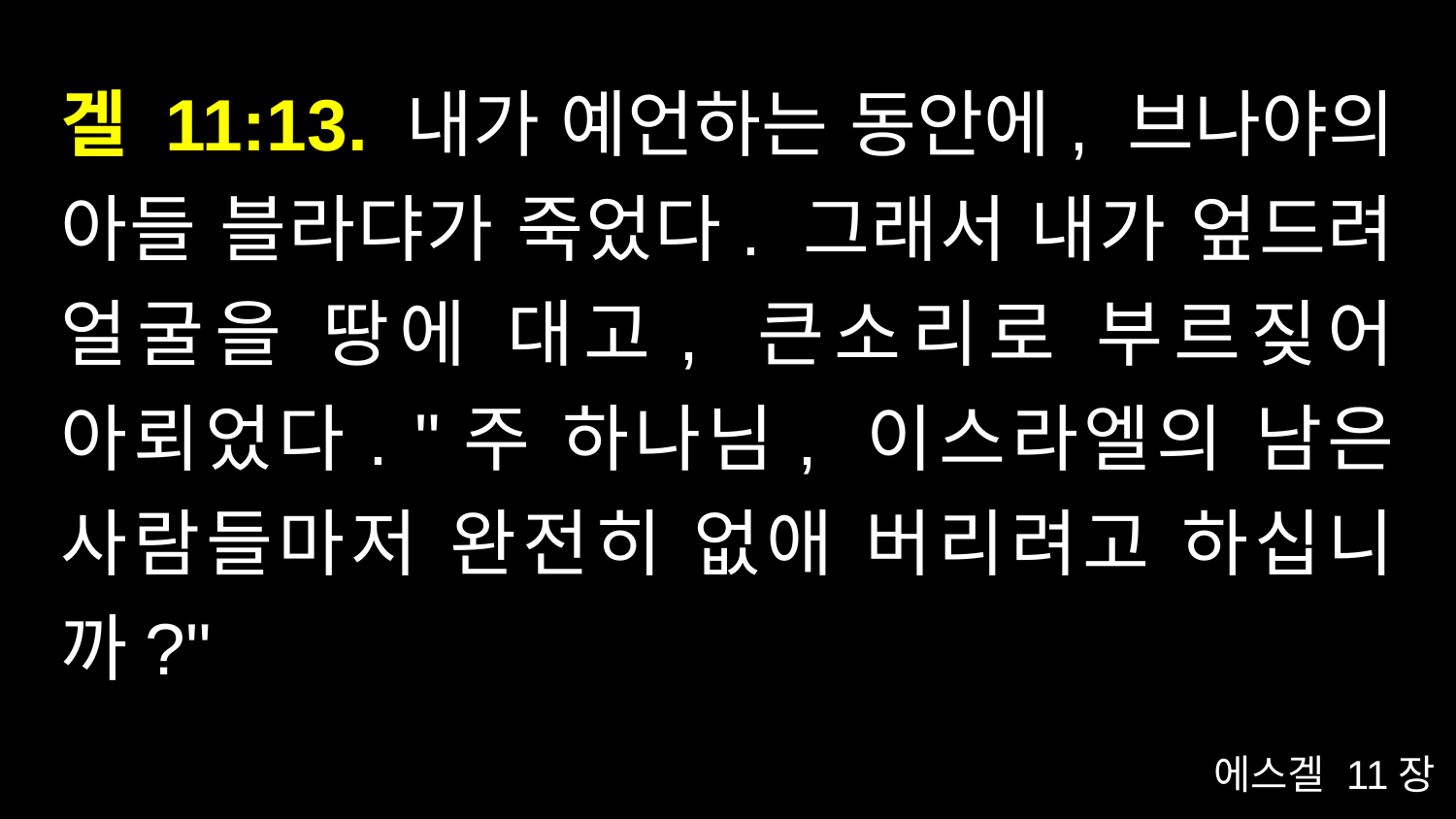

# 겔 11:13. 내가 예언하는 동안에, 브나야의 아들 블라댜가 죽었다. 그래서 내가 엎드려 얼굴을 땅에 대고, 큰소리로 부르짖어 아뢰었다. "주 하나님, 이스라엘의 남은 사람들마저 완전히 없애 버리려고 하십니까?"
에스겔 11장